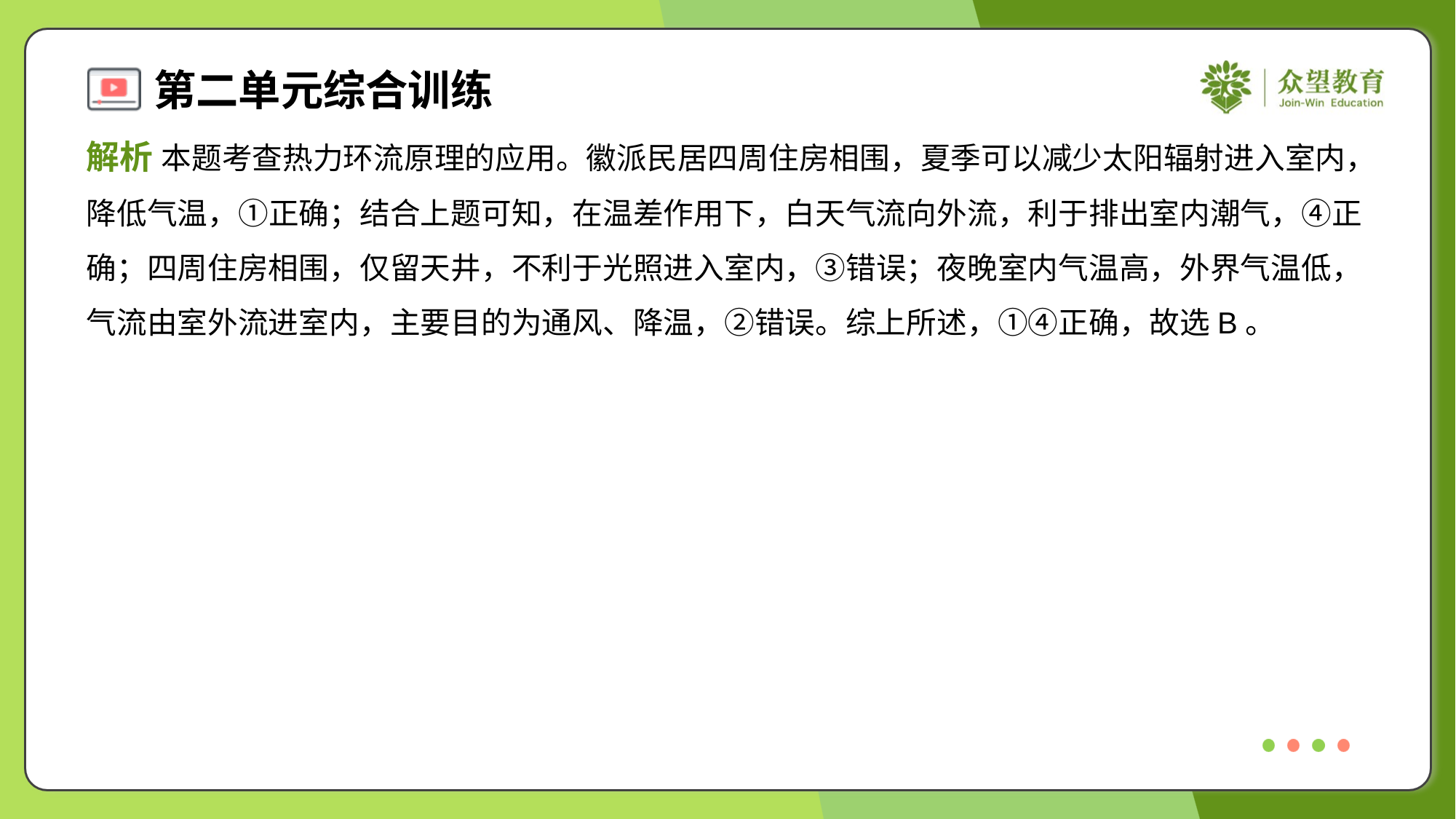

解析 本题考查热力环流原理的应用。徽派民居四周住房相围，夏季可以减少太阳辐射进入室内，
降低气温，①正确；结合上题可知，在温差作用下，白天气流向外流，利于排出室内潮气，④正
确；四周住房相围，仅留天井，不利于光照进入室内，③错误；夜晚室内气温高，外界气温低，
气流由室外流进室内，主要目的为通风、降温，②错误。综上所述，①④正确，故选B。